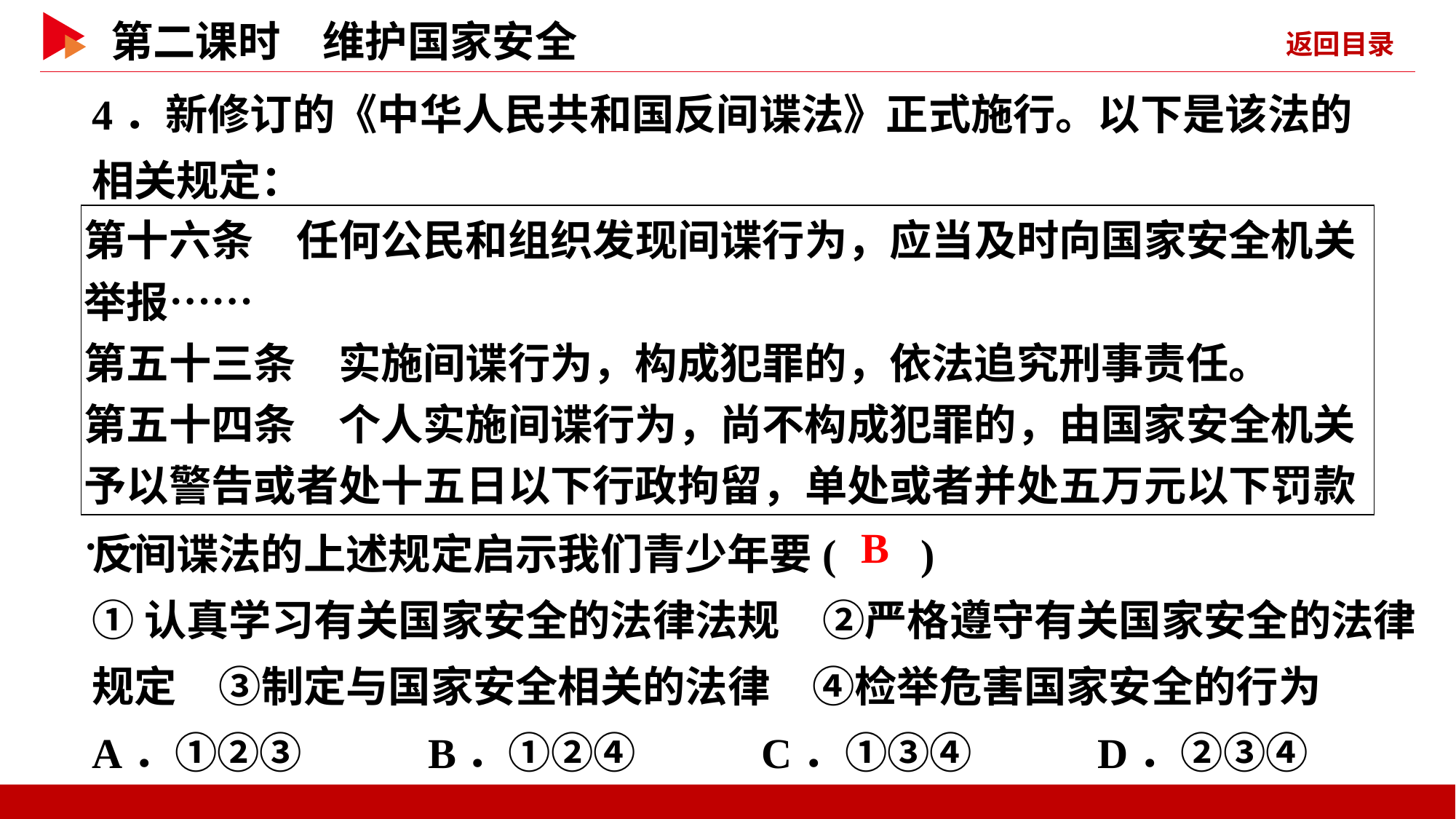

4．新修订的《中华人民共和国反间谍法》正式施行。以下是该法的相关规定：
| 第十六条　任何公民和组织发现间谍行为，应当及时向国家安全机关举报…… 第五十三条　实施间谍行为，构成犯罪的，依法追究刑事责任。 第五十四条　个人实施间谍行为，尚不构成犯罪的，由国家安全机关予以警告或者处十五日以下行政拘留，单处或者并处五万元以下罚款…… |
| --- |
反间谍法的上述规定启示我们青少年要(        )
①认真学习有关国家安全的法律法规　②严格遵守有关国家安全的法律规定　③制定与国家安全相关的法律　④检举危害国家安全的行为
A．①②③            B．①②④            C．①③④            D．②③④
   B